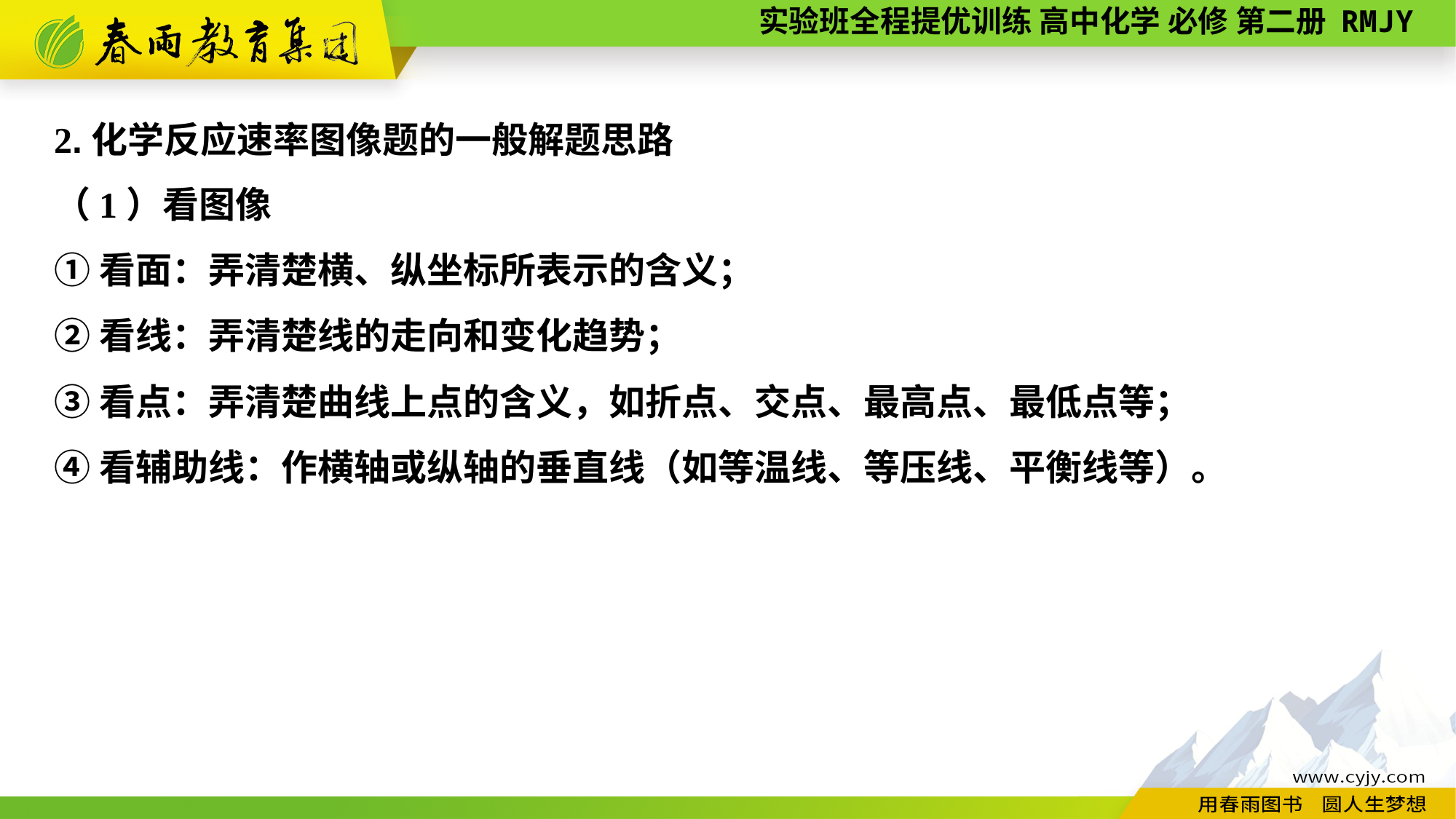

2.化学反应速率图像题的一般解题思路
（1）看图像
①看面：弄清楚横、纵坐标所表示的含义；
②看线：弄清楚线的走向和变化趋势；
③看点：弄清楚曲线上点的含义，如折点、交点、最高点、最低点等；
④看辅助线：作横轴或纵轴的垂直线（如等温线、等压线、平衡线等）。